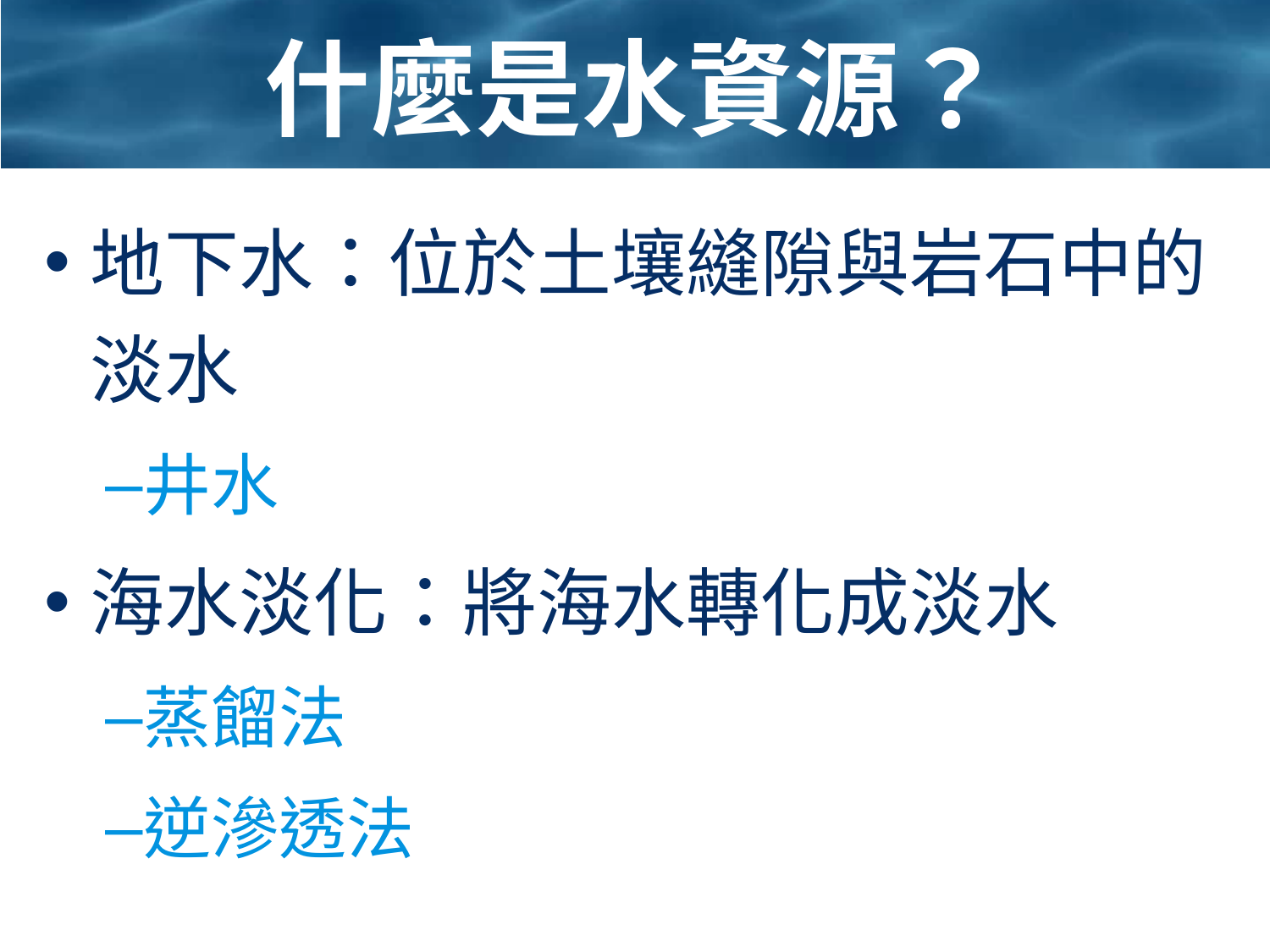

# 什麼是水資源？
地下水：位於土壤縫隙與岩石中的淡水
井水
海水淡化：將海水轉化成淡水
蒸餾法
逆滲透法